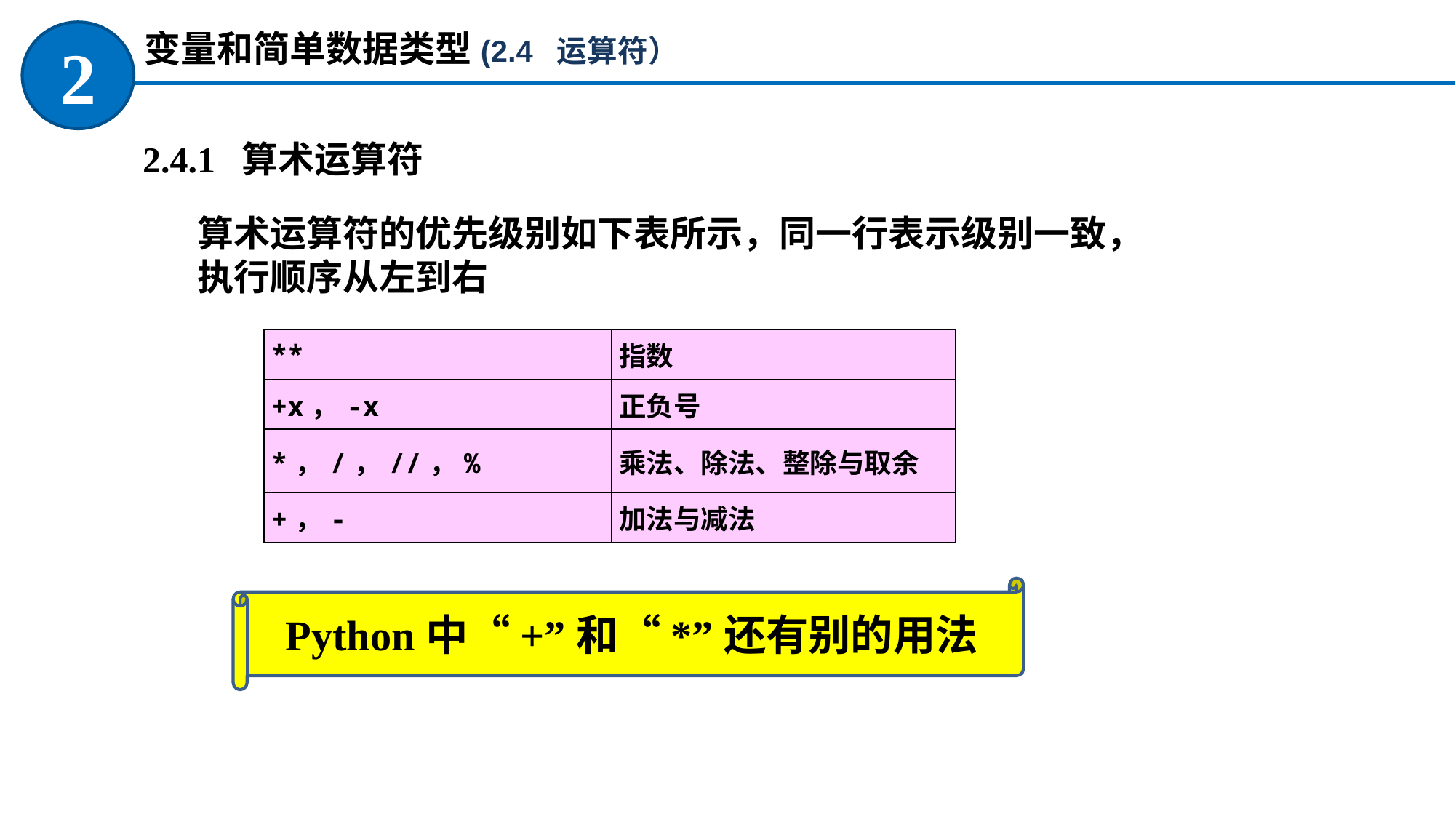

变量和简单数据类型(2.4  运算符）
2
2.4.1  算术运算符
算术运算符的优先级别如下表所示，同一行表示级别一致，执行顺序从左到右
| \*\* | 指数 |
| --- | --- |
| +x，-x | 正负号 |
| \*，/，//，% | 乘法、除法、整除与取余 |
| +，- | 加法与减法 |
Python中“+”和“*”还有别的用法